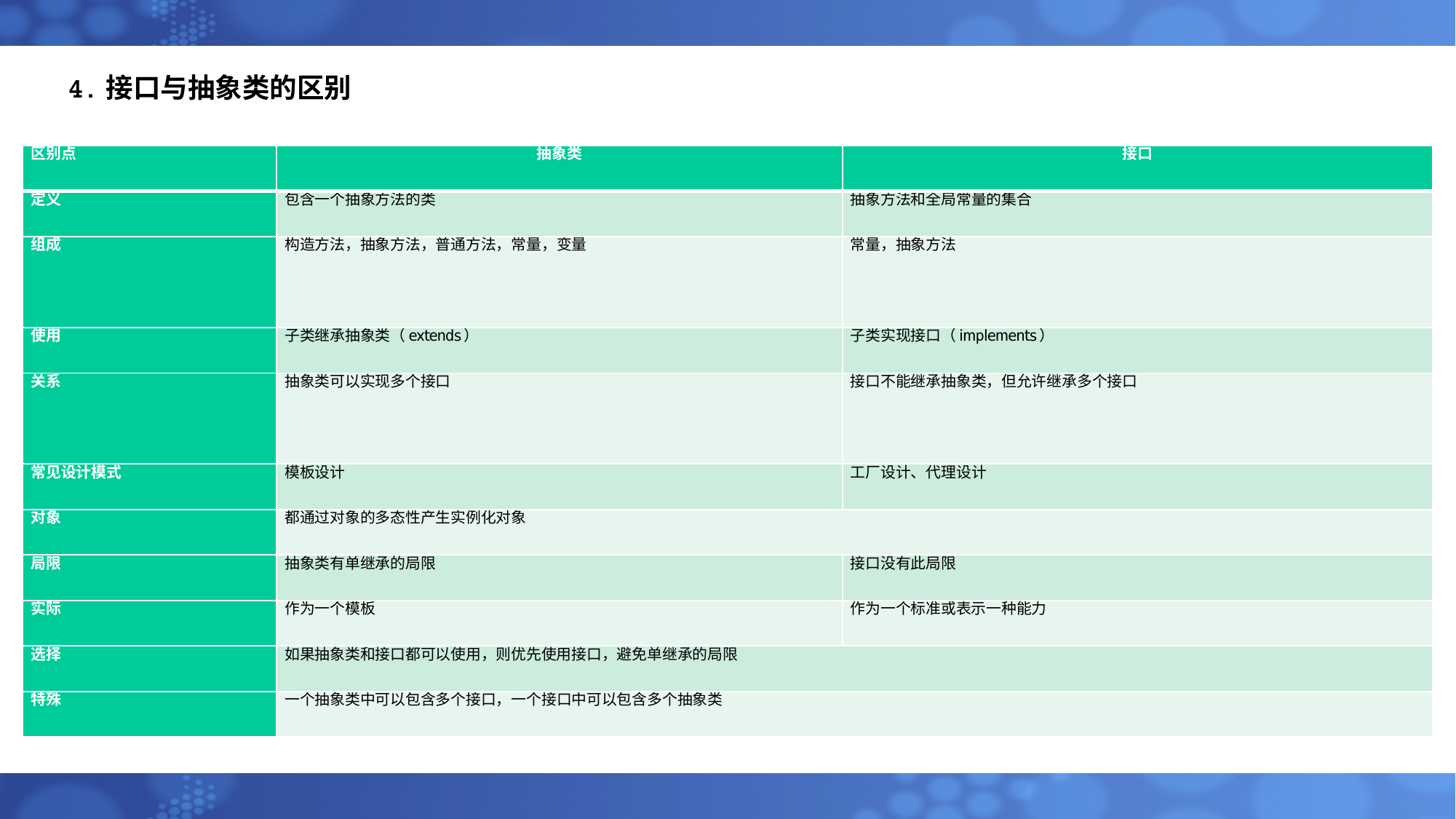

# 4.接口与抽象类的区别
| 区别点 | 抽象类 | 接口 |
| --- | --- | --- |
| 定义 | 包含一个抽象方法的类 | 抽象方法和全局常量的集合 |
| 组成 | 构造方法，抽象方法，普通方法，常量，变量 | 常量，抽象方法 |
| 使用 | 子类继承抽象类（extends） | 子类实现接口（implements） |
| 关系 | 抽象类可以实现多个接口 | 接口不能继承抽象类，但允许继承多个接口 |
| 常见设计模式 | 模板设计 | 工厂设计、代理设计 |
| 对象 | 都通过对象的多态性产生实例化对象 |  |
| 局限 | 抽象类有单继承的局限 | 接口没有此局限 |
| 实际 | 作为一个模板 | 作为一个标准或表示一种能力 |
| 选择 | 如果抽象类和接口都可以使用，则优先使用接口，避免单继承的局限 |  |
| 特殊 | 一个抽象类中可以包含多个接口，一个接口中可以包含多个抽象类 |  |